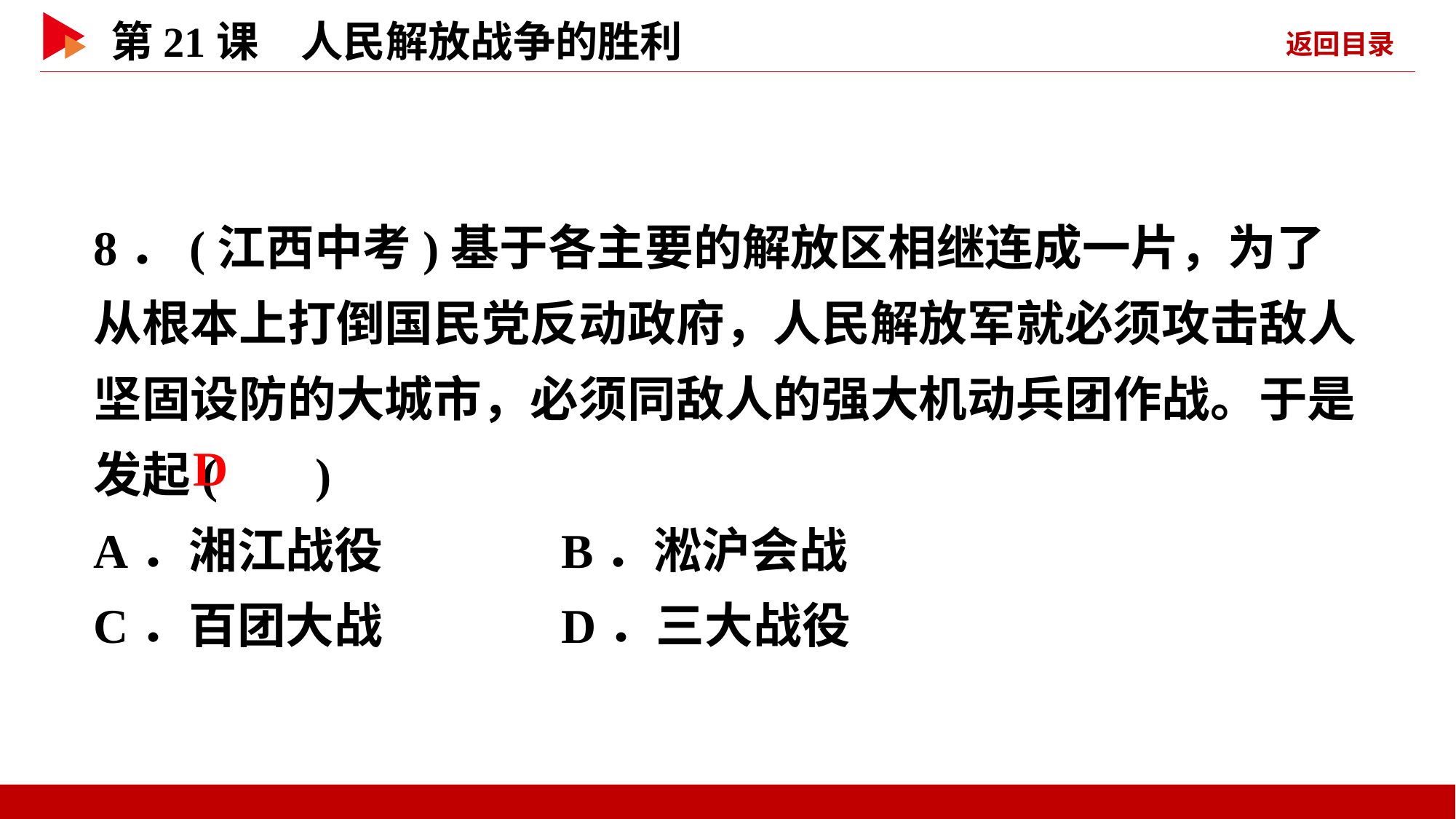

8．(江西中考)基于各主要的解放区相继连成一片，为了从根本上打倒国民党反动政府，人民解放军就必须攻击敌人坚固设防的大城市，必须同敌人的强大机动兵团作战。于是发起(        )
A．湘江战役               B．淞沪会战
C．百团大战               D．三大战役
   D